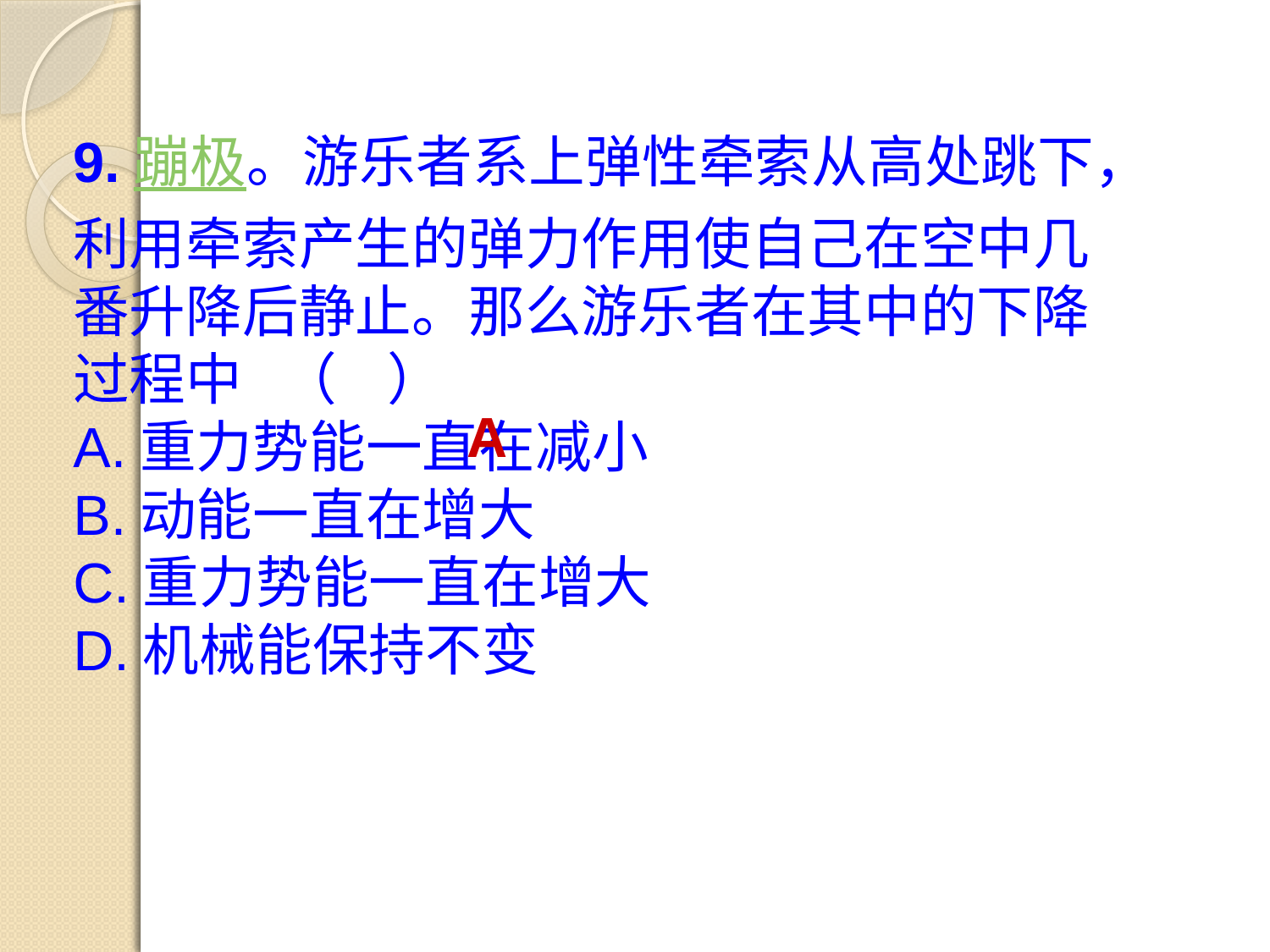

9.蹦极。游乐者系上弹性牵索从高处跳下，利用牵索产生的弹力作用使自己在空中几番升降后静止。那么游乐者在其中的下降过程中   （    ）
A.重力势能一直在减小
B.动能一直在增大
C.重力势能一直在增大
D.机械能保持不变

A